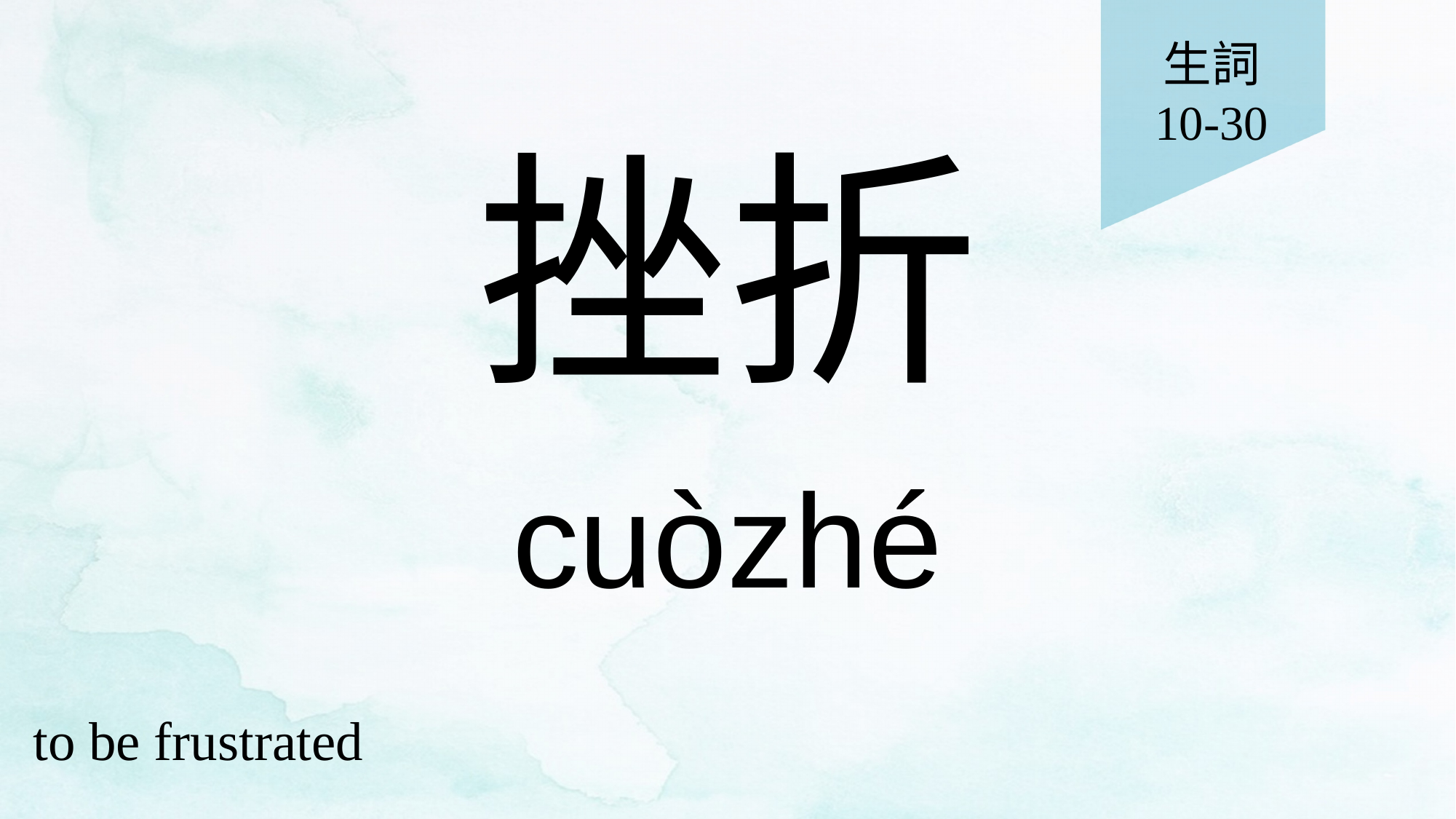

生詞
10-30
# 挫折
cuòzhé
to be frustrated